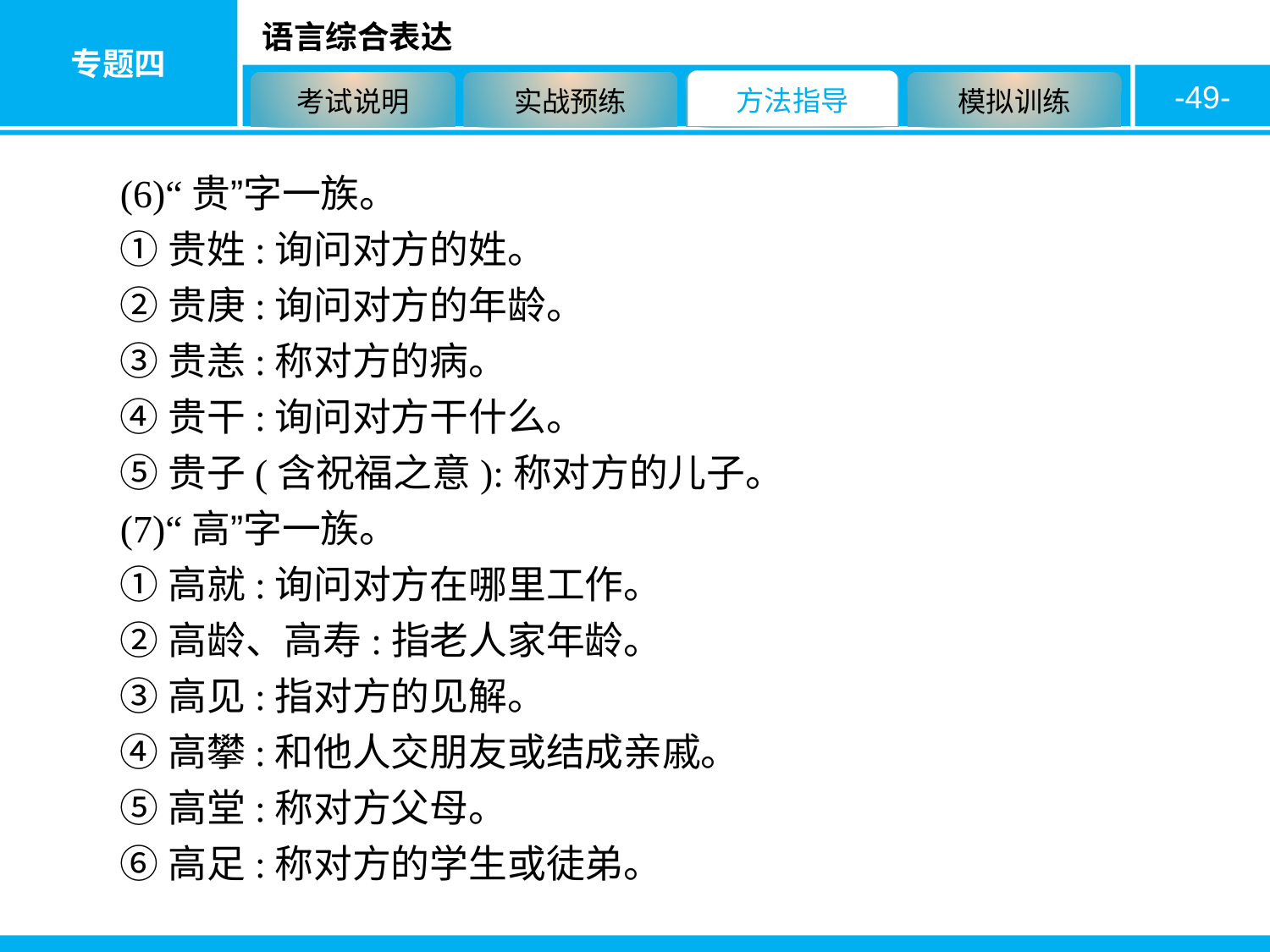

-49-
(6)“贵”字一族。
①贵姓:询问对方的姓。
②贵庚:询问对方的年龄。
③贵恙:称对方的病。
④贵干:询问对方干什么。
⑤贵子(含祝福之意):称对方的儿子。
(7)“高”字一族。
①高就:询问对方在哪里工作。
②高龄、高寿:指老人家年龄。
③高见:指对方的见解。
④高攀:和他人交朋友或结成亲戚。
⑤高堂:称对方父母。
⑥高足:称对方的学生或徒弟。